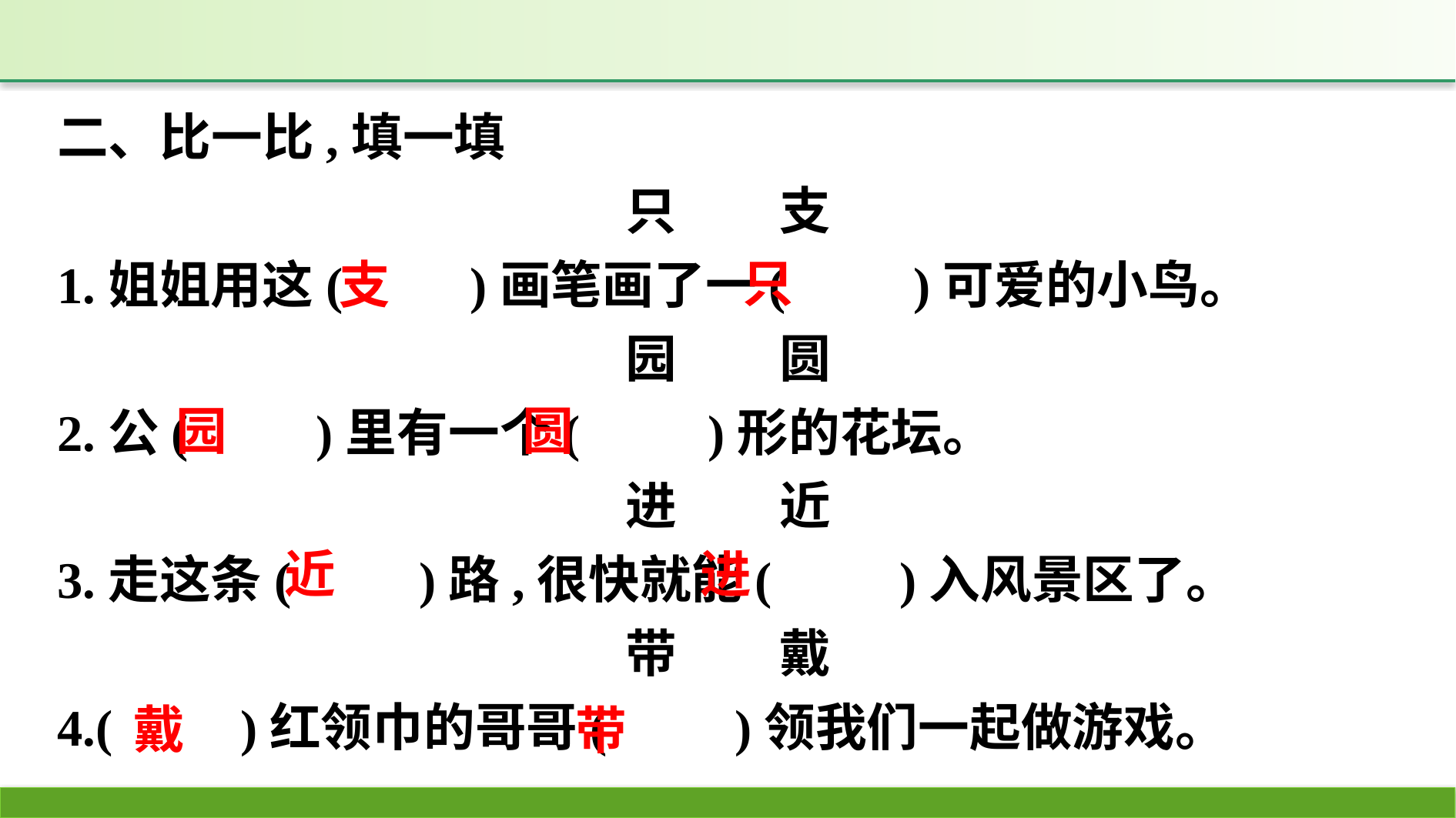

二、比一比,填一填
只　　支
1.姐姐用这(　　)画笔画了一(　　)可爱的小鸟。
园　　圆
2.公(　　)里有一个(　　)形的花坛。
进　　近
3.走这条(　　)路,很快就能(　　)入风景区了。
带　　戴
4.(　　)红领巾的哥哥(　　)领我们一起做游戏。
只
支
园
圆
近
进
戴
带